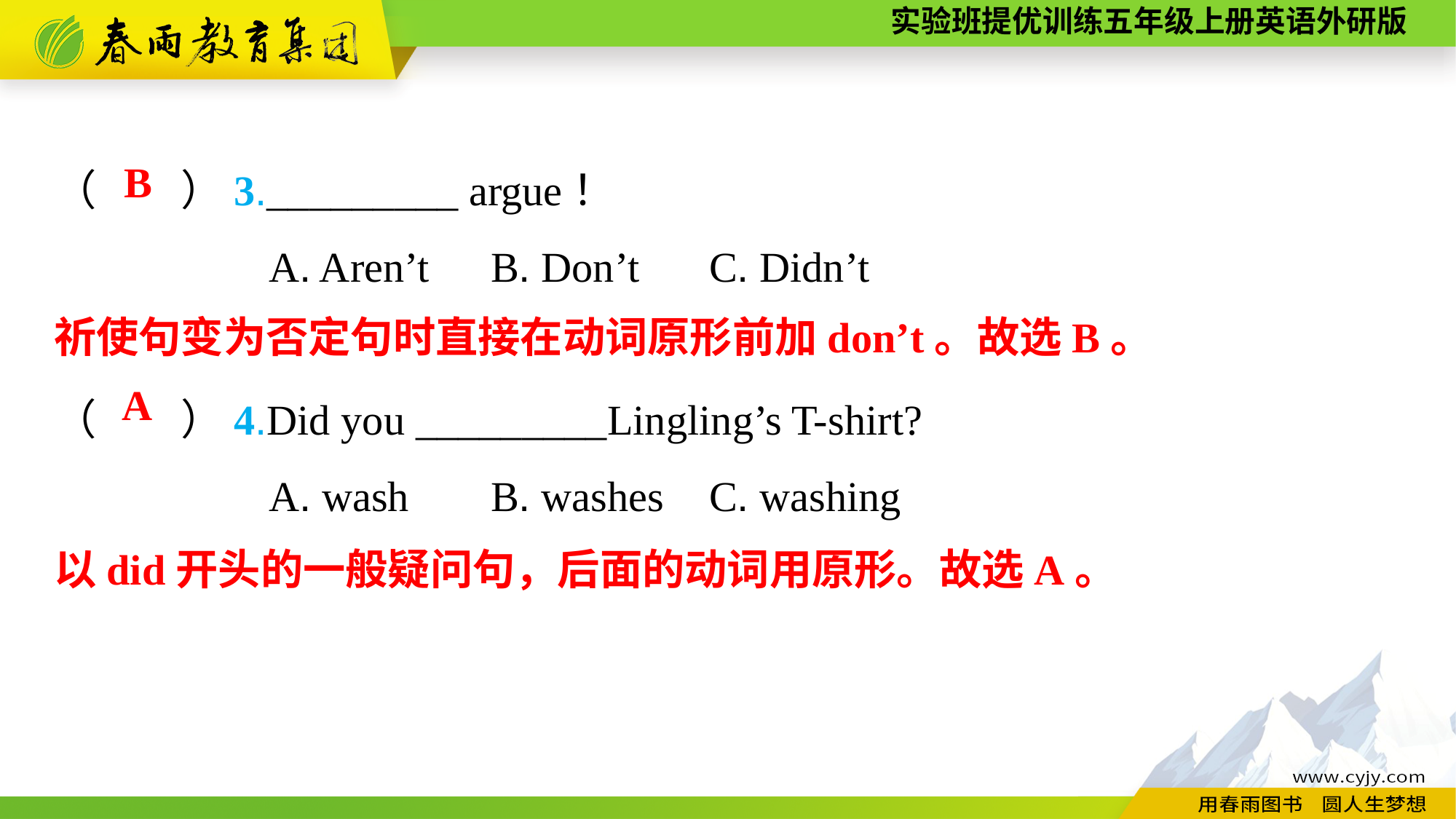

（　　）3._________ argue！
A. Aren’t	B. Don’t	C. Didn’t

（　　）4.Did you _________Lingling’s T-shirt?
A. wash	B. washes	C. washing
B
祈使句变为否定句时直接在动词原形前加don’t。故选B。
A
以did开头的一般疑问句，后面的动词用原形。故选A。